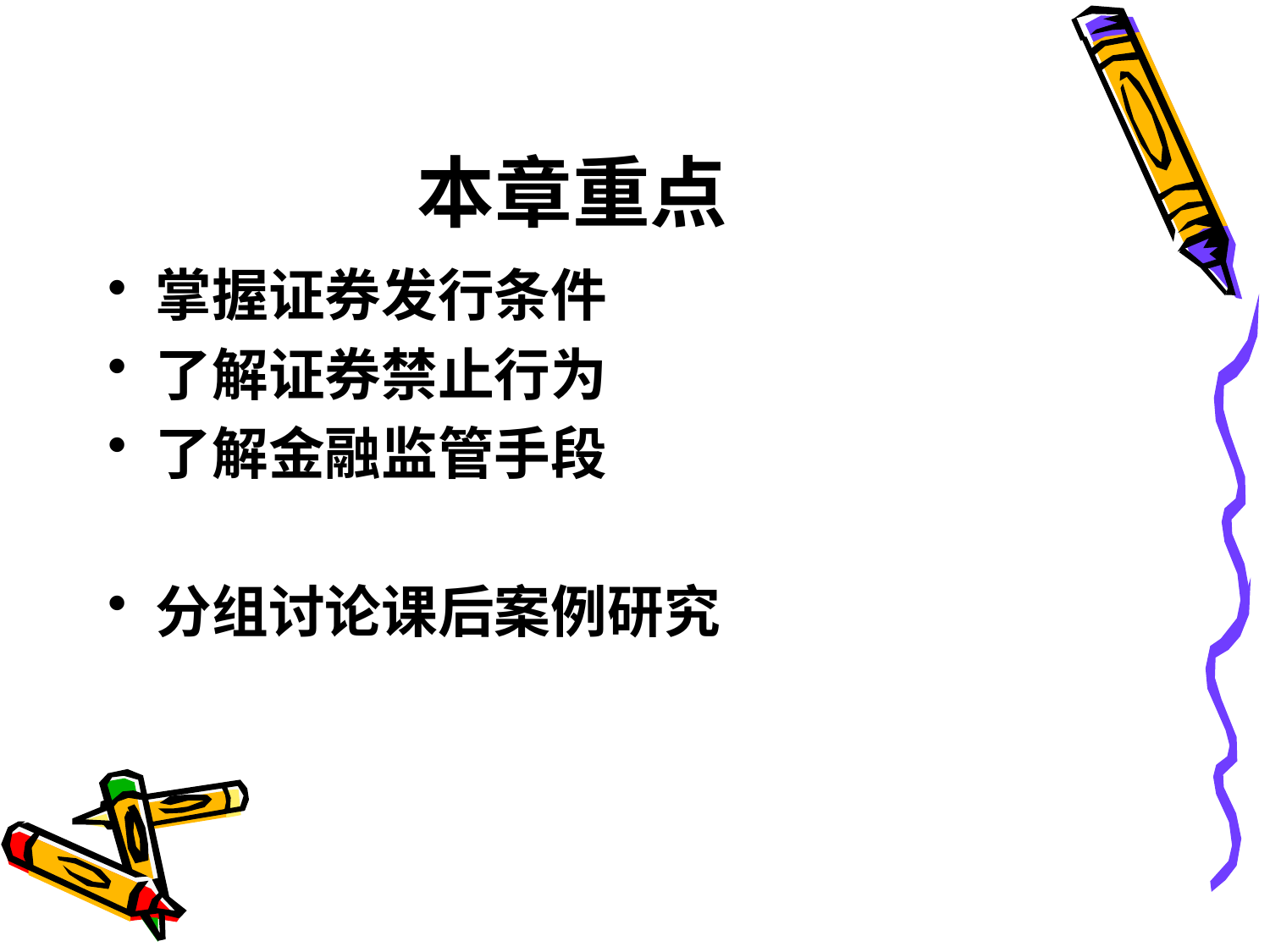

# 本章重点
掌握证券发行条件
了解证券禁止行为
了解金融监管手段

分组讨论课后案例研究